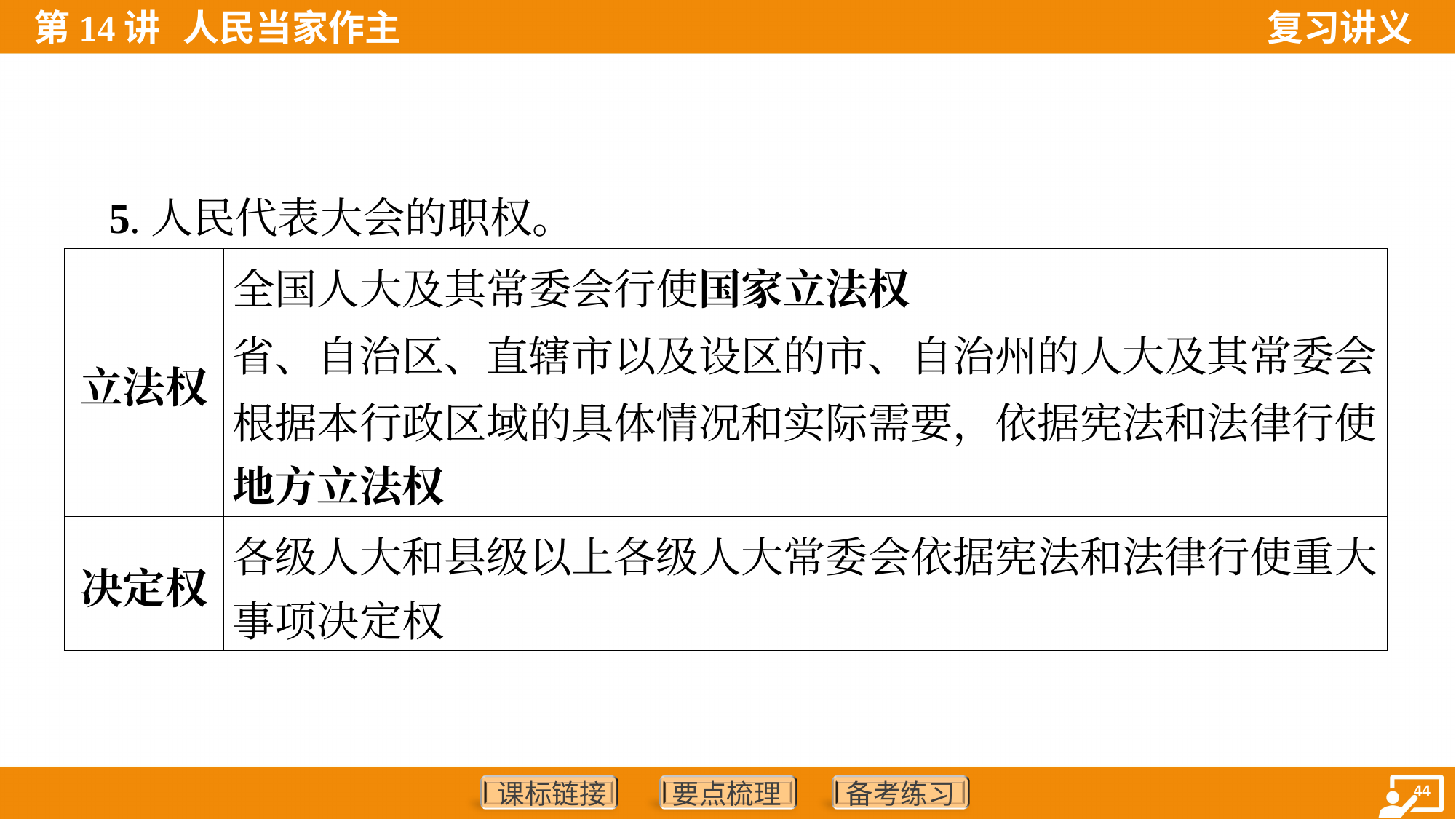

5.人民代表大会的职权。
| 立法权 | 全国人大及其常委会行使国家立法权 省、自治区、直辖市以及设区的市、自治州的人大及其常委会 根据本行政区域的具体情况和实际需要，依据宪法和法律行使 地方立法权 |
| --- | --- |
| 决定权 | 各级人大和县级以上各级人大常委会依据宪法和法律行使重大 事项决定权 |